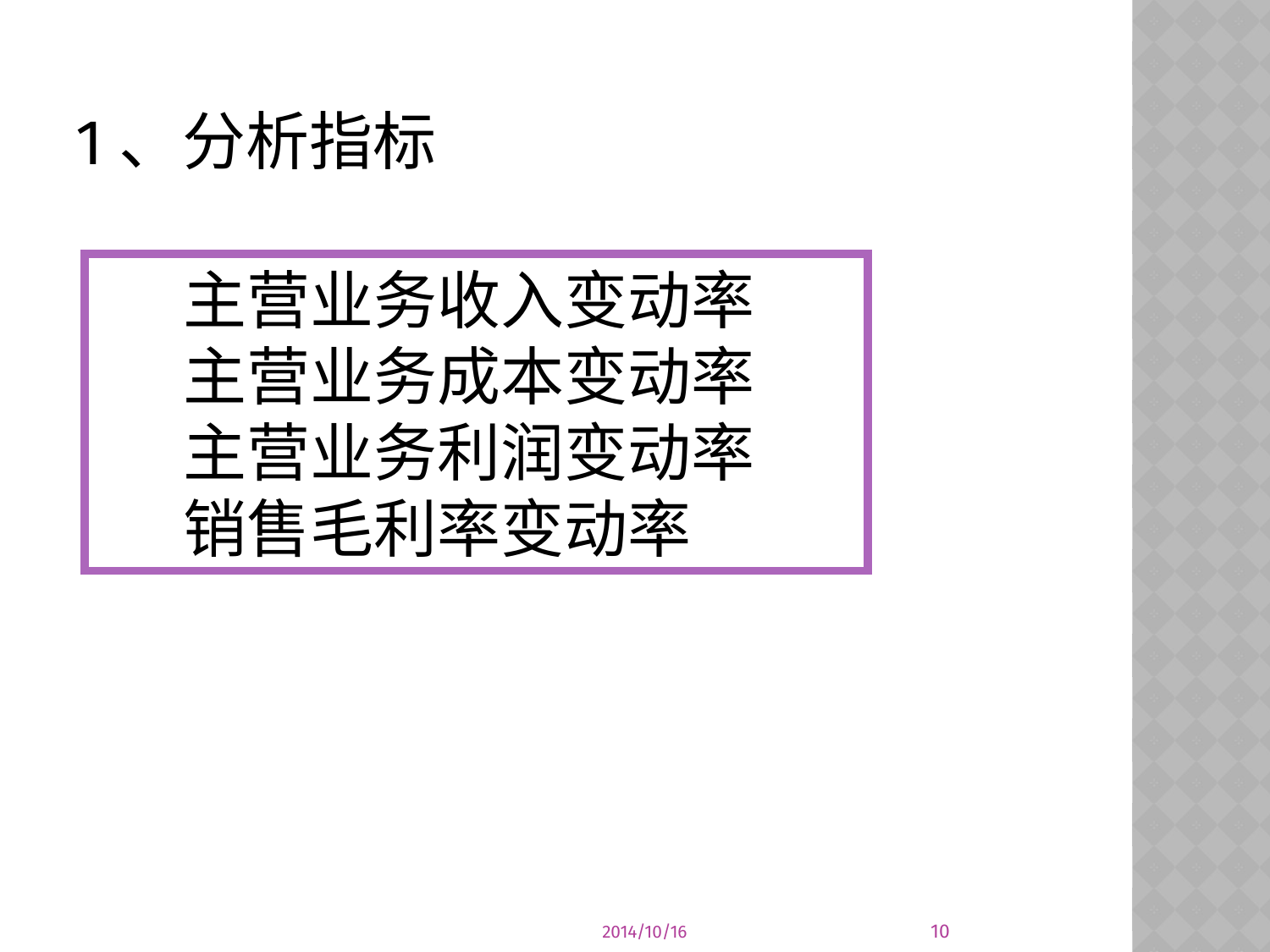

1、分析指标
     主营业务收入变动率
     主营业务成本变动率
     主营业务利润变动率
     销售毛利率变动率
10
2014/10/16